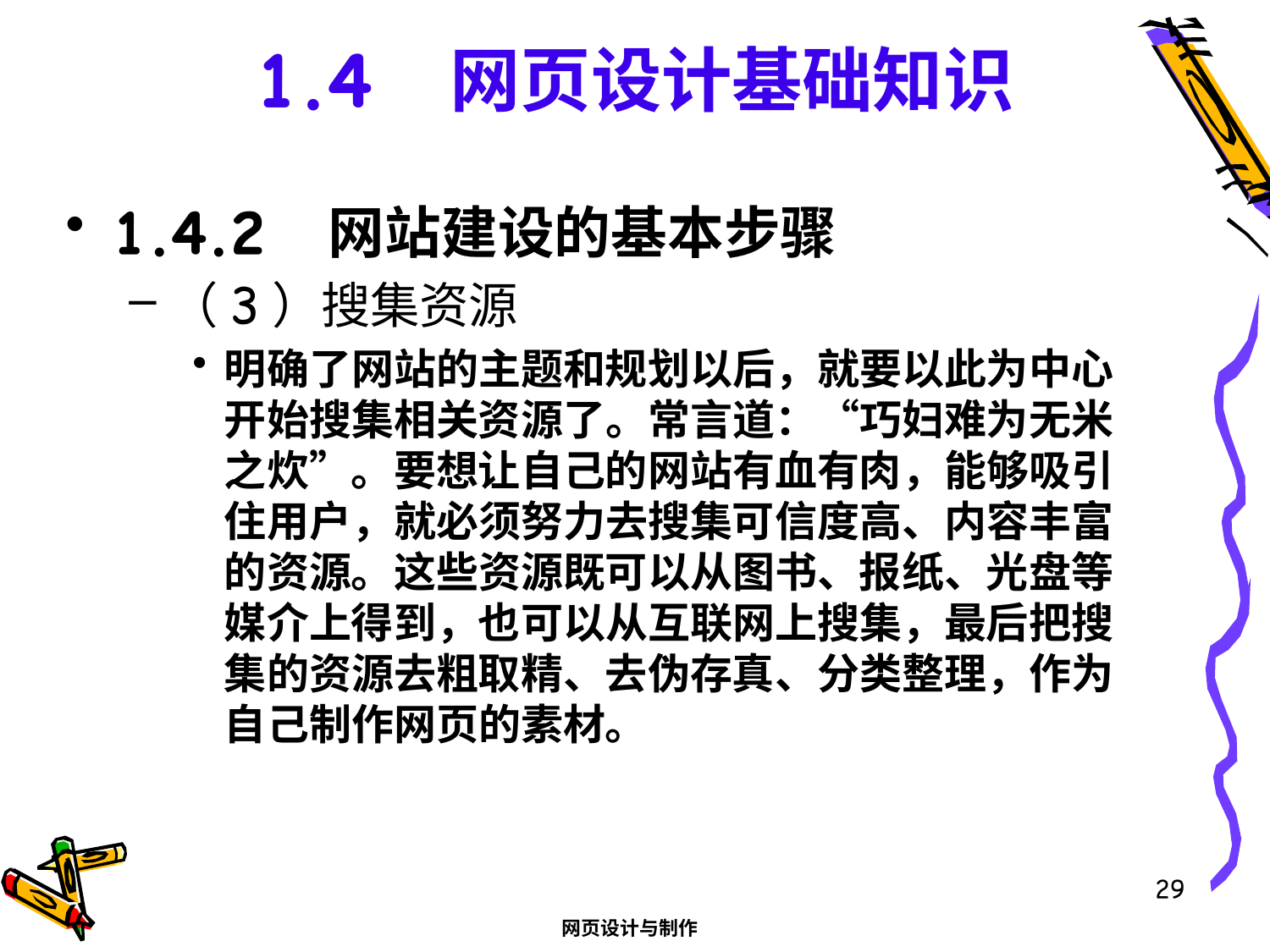

# 1.4  网页设计基础知识
1.4.2  网站建设的基本步骤
（3）搜集资源
明确了网站的主题和规划以后，就要以此为中心开始搜集相关资源了。常言道：“巧妇难为无米之炊”。要想让自己的网站有血有肉，能够吸引住用户，就必须努力去搜集可信度高、内容丰富的资源。这些资源既可以从图书、报纸、光盘等媒介上得到，也可以从互联网上搜集，最后把搜集的资源去粗取精、去伪存真、分类整理，作为自己制作网页的素材。
29
网页设计与制作